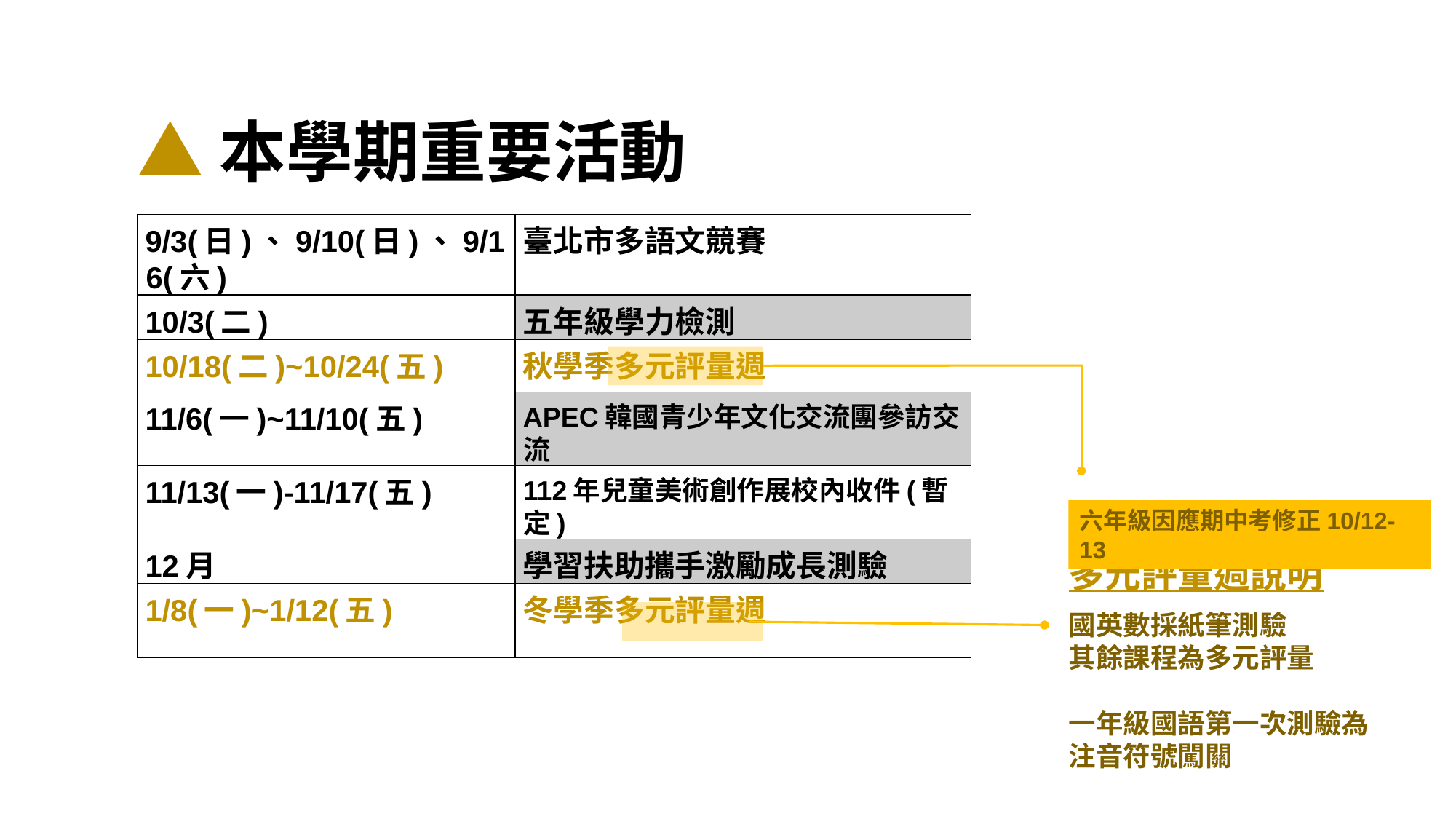

# ▲本學期重要活動
| 9/3(日)、9/10(日)、9/16(六) | 臺北市多語文競賽 |
| --- | --- |
| 10/3(二) | 五年級學力檢測 |
| 10/18(二)~10/24(五) | 秋學季多元評量週 |
| 11/6(一)~11/10(五) | APEC韓國青少年文化交流團參訪交流 |
| 11/13(一)-11/17(五) | 112年兒童美術創作展校內收件(暫定) |
| 12月 | 學習扶助攜手激勵成長測驗 |
| 1/8(一)~1/12(五) | 冬學季多元評量週 |

六年級因應期中考修正10/12-13
多元評量週說明

國英數採紙筆測驗
其餘課程為多元評量

一年級國語第一次測驗為
注音符號闖關